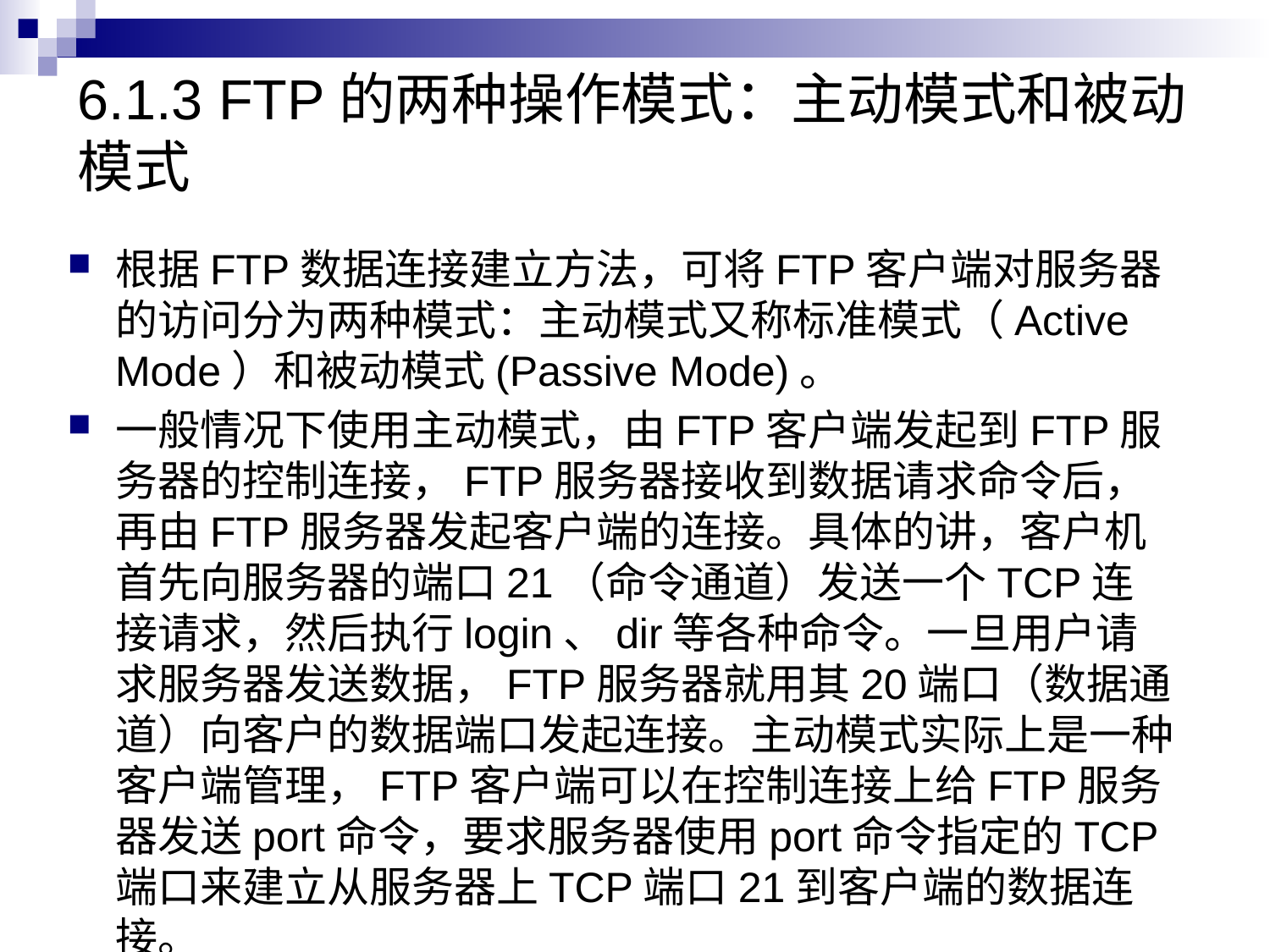

# 6.1.3 FTP的两种操作模式：主动模式和被动模式
根据FTP数据连接建立方法，可将FTP客户端对服务器的访问分为两种模式：主动模式又称标准模式（Active Mode）和被动模式(Passive Mode)。
一般情况下使用主动模式，由FTP客户端发起到FTP服务器的控制连接，FTP服务器接收到数据请求命令后，再由FTP服务器发起客户端的连接。具体的讲，客户机首先向服务器的端口21（命令通道）发送一个TCP连接请求，然后执行login、dir等各种命令。一旦用户请求服务器发送数据，FTP服务器就用其20端口（数据通道）向客户的数据端口发起连接。主动模式实际上是一种客户端管理，FTP客户端可以在控制连接上给FTP服务器发送port命令，要求服务器使用port命令指定的TCP端口来建立从服务器上TCP端口21到客户端的数据连接。